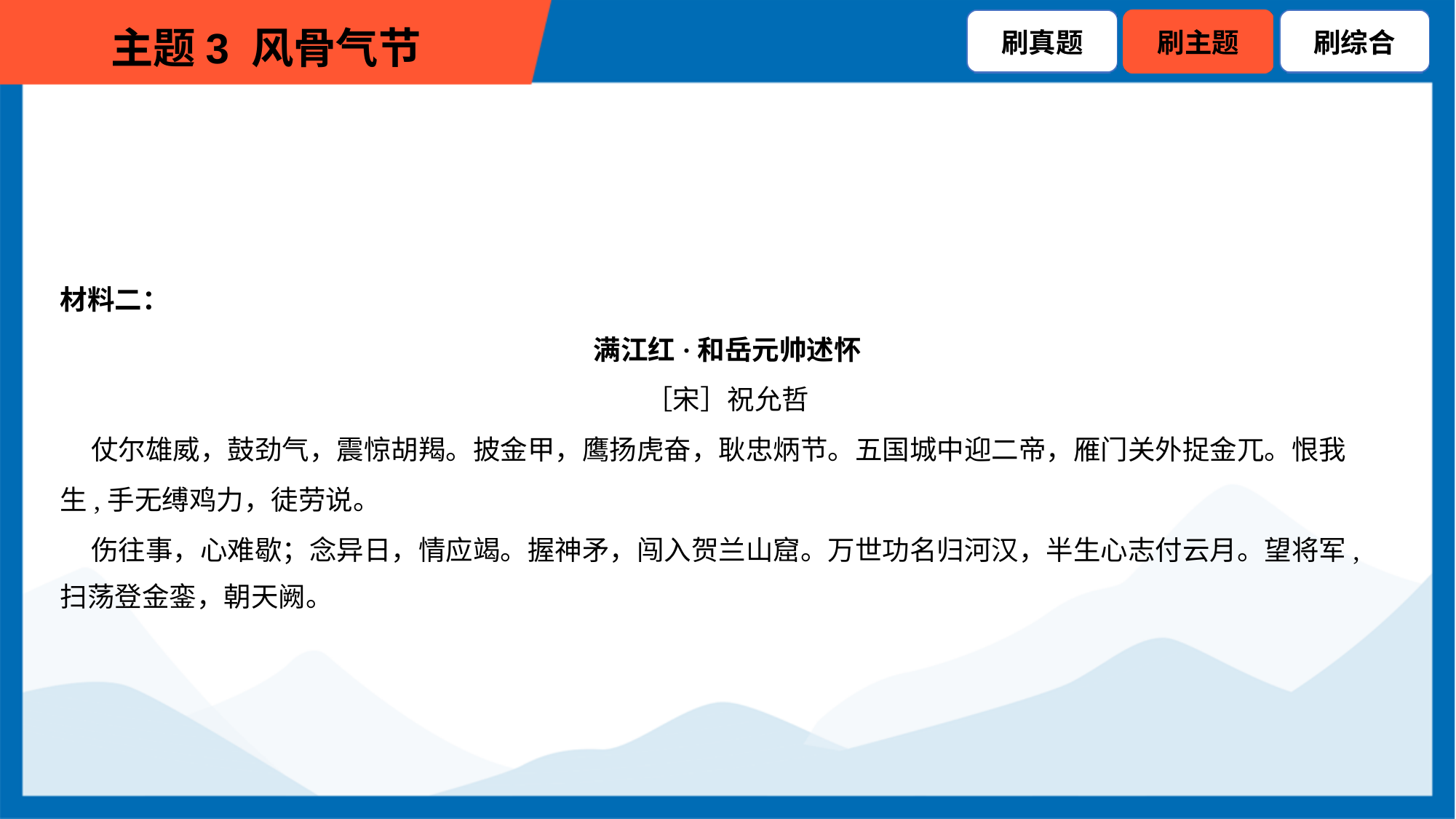

材料二：
满江红·和岳元帅述怀
［宋］祝允哲
    仗尔雄威，鼓劲气，震惊胡羯。披金甲，鹰扬虎奋，耿忠炳节。五国城中迎二帝，雁门关外捉金兀。恨我
生,手无缚鸡力，徒劳说。
    伤往事，心难歇；念异日，情应竭。握神矛，闯入贺兰山窟。万世功名归河汉，半生心志付云月。望将军,
扫荡登金銮，朝天阙。